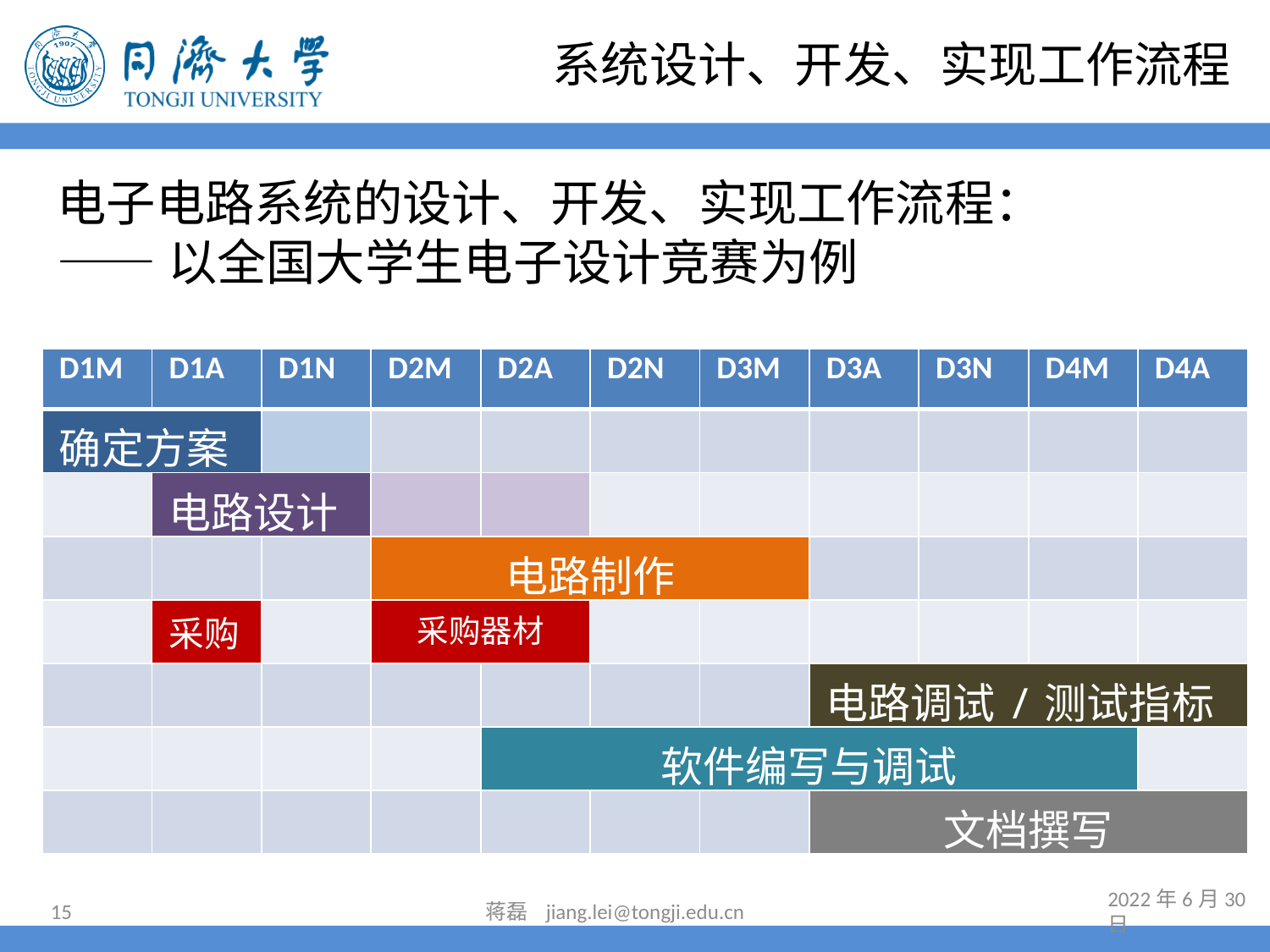

# 系统设计、开发、实现工作流程
电子电路系统的设计、开发、实现工作流程：
——以全国大学生电子设计竞赛为例

| D1M | D1A | D1N | D2M | D2A | D2N | D3M | D3A | D3N | D4M | D4A |
| --- | --- | --- | --- | --- | --- | --- | --- | --- | --- | --- |
| 确定方案 |  |  |  |  |  |  |  |  |  |  |
|  | 电路设计 |  |  |  |  |  |  |  |  |  |
|  |  |  | 电路制作 |  |  |  |  |  |  |  |
|  | 采购 |  | 采购器材 |  |  |  |  |  |  |  |
|  |  |  |  |  |  |  | 电路调试/测试指标 |  |  |  |
|  |  |  |  | 软件编写与调试 |  |  |  |  |  |  |
|  |  |  |  |  |  |  | 文档撰写 |  |  |  |
15
蒋磊  jiang.lei@tongji.edu.cn
2022年6月30日